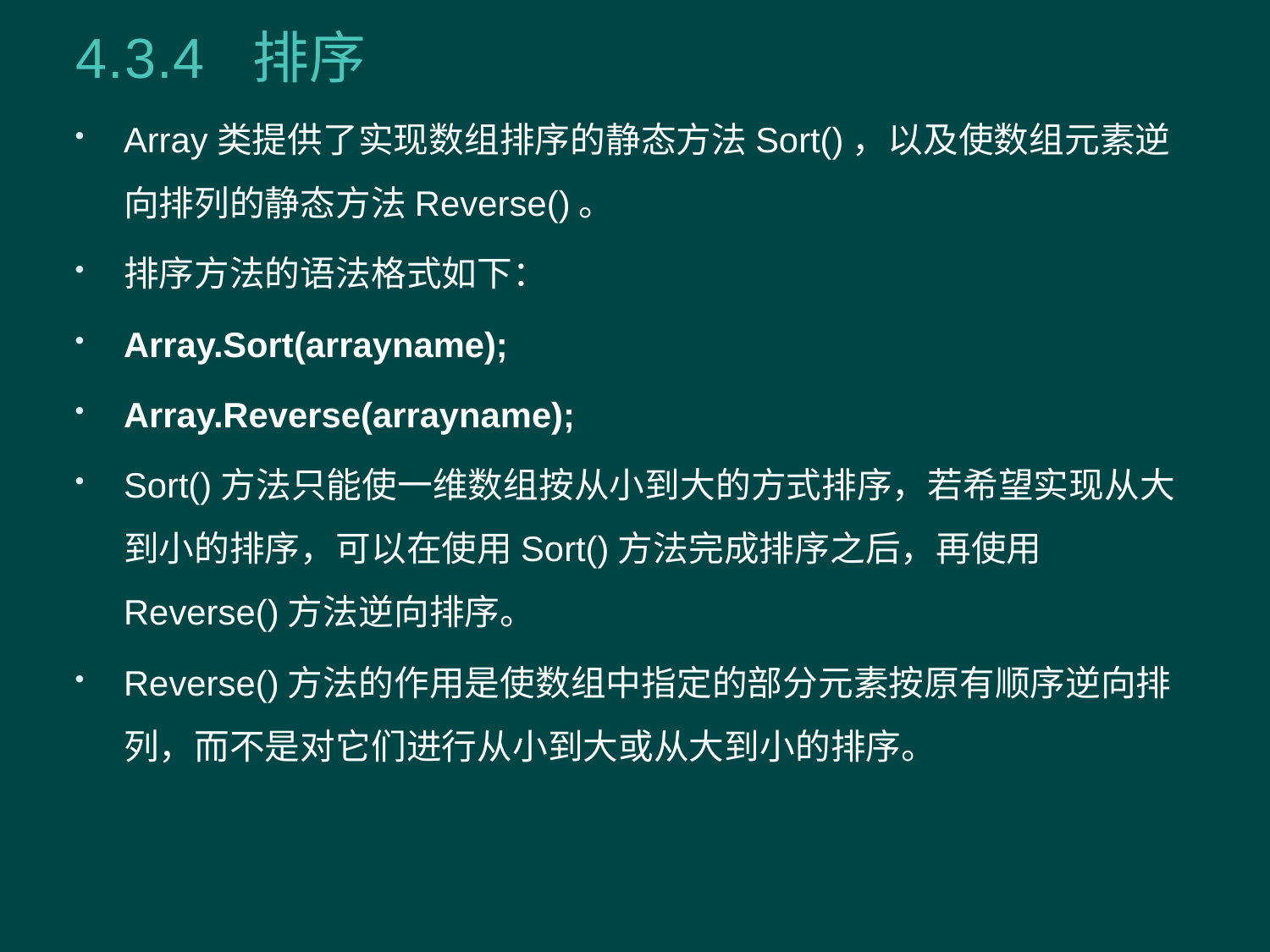

# 4.3.4  排序
Array类提供了实现数组排序的静态方法Sort()，以及使数组元素逆向排列的静态方法Reverse()。
排序方法的语法格式如下：
Array.Sort(arrayname);
Array.Reverse(arrayname);
Sort()方法只能使一维数组按从小到大的方式排序，若希望实现从大到小的排序，可以在使用Sort()方法完成排序之后，再使用Reverse()方法逆向排序。
Reverse()方法的作用是使数组中指定的部分元素按原有顺序逆向排列，而不是对它们进行从小到大或从大到小的排序。